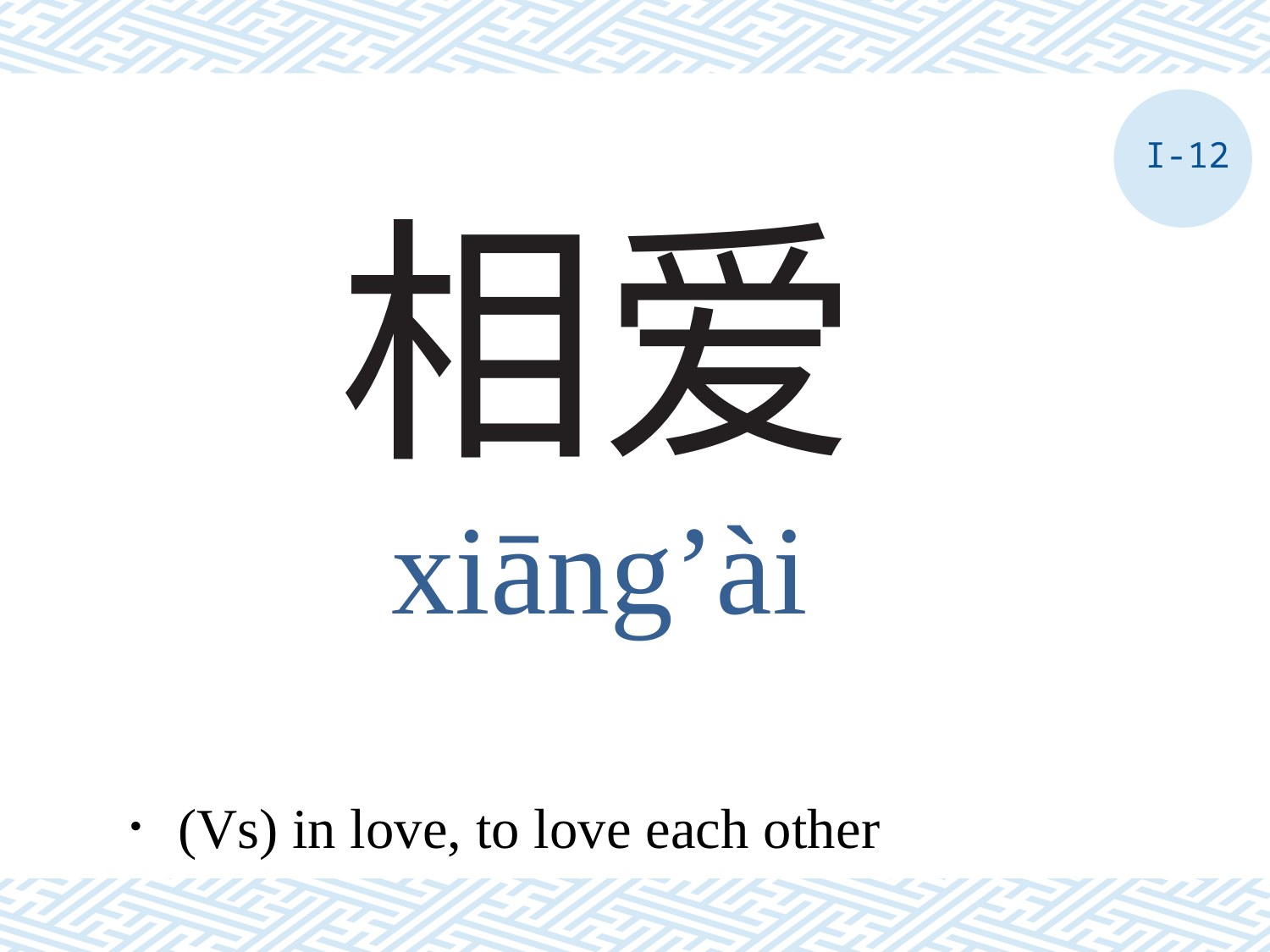

I-12

# 相爱
xiāng’ài
．(Vs) in love, to love each other